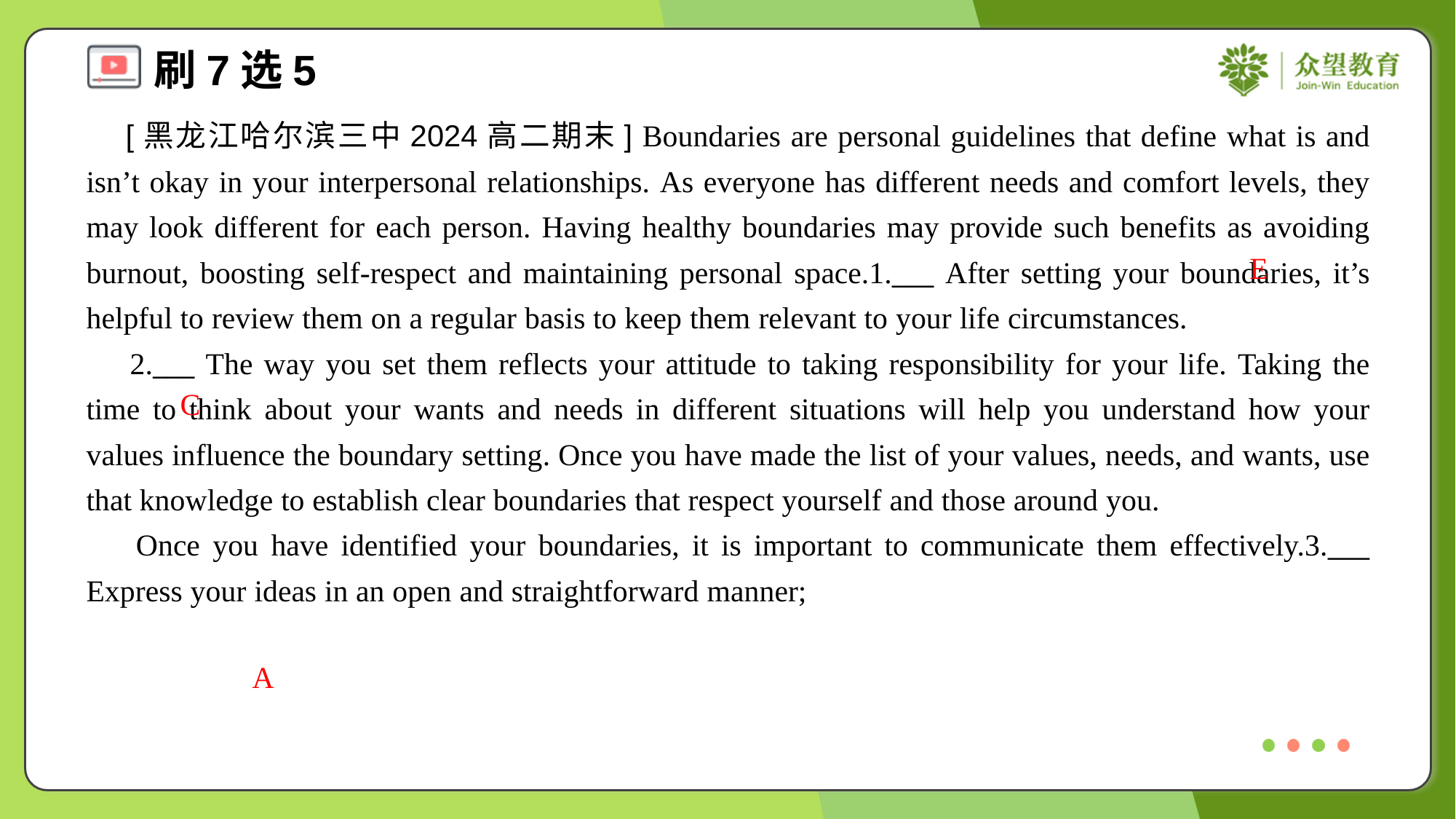

[黑龙江哈尔滨三中2024高二期末] Boundaries are personal guidelines that define what is and isn’t okay in your interpersonal relationships. As everyone has different needs and comfort levels, they may look different for each person. Having healthy boundaries may provide such benefits as avoiding burnout, boosting self-respect and maintaining personal space.1.___ After setting your boundaries, it’s helpful to review them on a regular basis to keep them relevant to your life circumstances.
    2.___ The way you set them reflects your attitude to taking responsibility for your life. Taking the time to think about your wants and needs in different situations will help you understand how your values influence the boundary setting. Once you have made the list of your values, needs, and wants, use that knowledge to establish clear boundaries that respect yourself and those around you.
    Once you have identified your boundaries, it is important to communicate them effectively.3.___ Express your ideas in an open and straightforward manner;

E
C
A